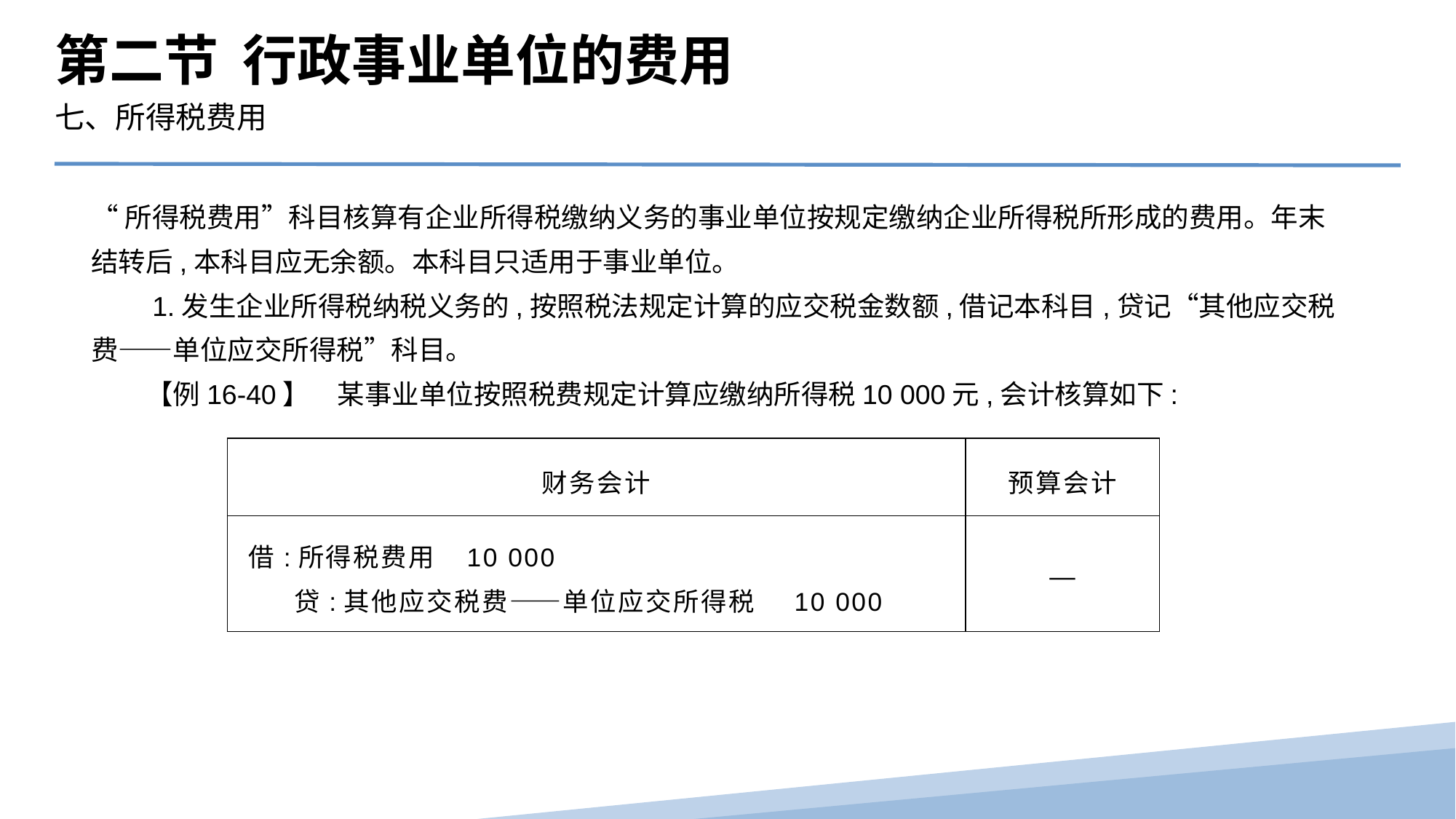

第二节  行政事业单位的费用
七、所得税费用
“所得税费用”科目核算有企业所得税缴纳义务的事业单位按规定缴纳企业所得税所形成的费用。年末结转后,本科目应无余额。本科目只适用于事业单位。
　　1.发生企业所得税纳税义务的,按照税法规定计算的应交税金数额,借记本科目,贷记“其他应交税费——单位应交所得税”科目。
　　【例16-40】　某事业单位按照税费规定计算应缴纳所得税10 000元,会计核算如下:
| 财务会计 | 预算会计 |
| --- | --- |
| 借:所得税费用 10 000 贷:其他应交税费——单位应交所得税 10 000 | — |